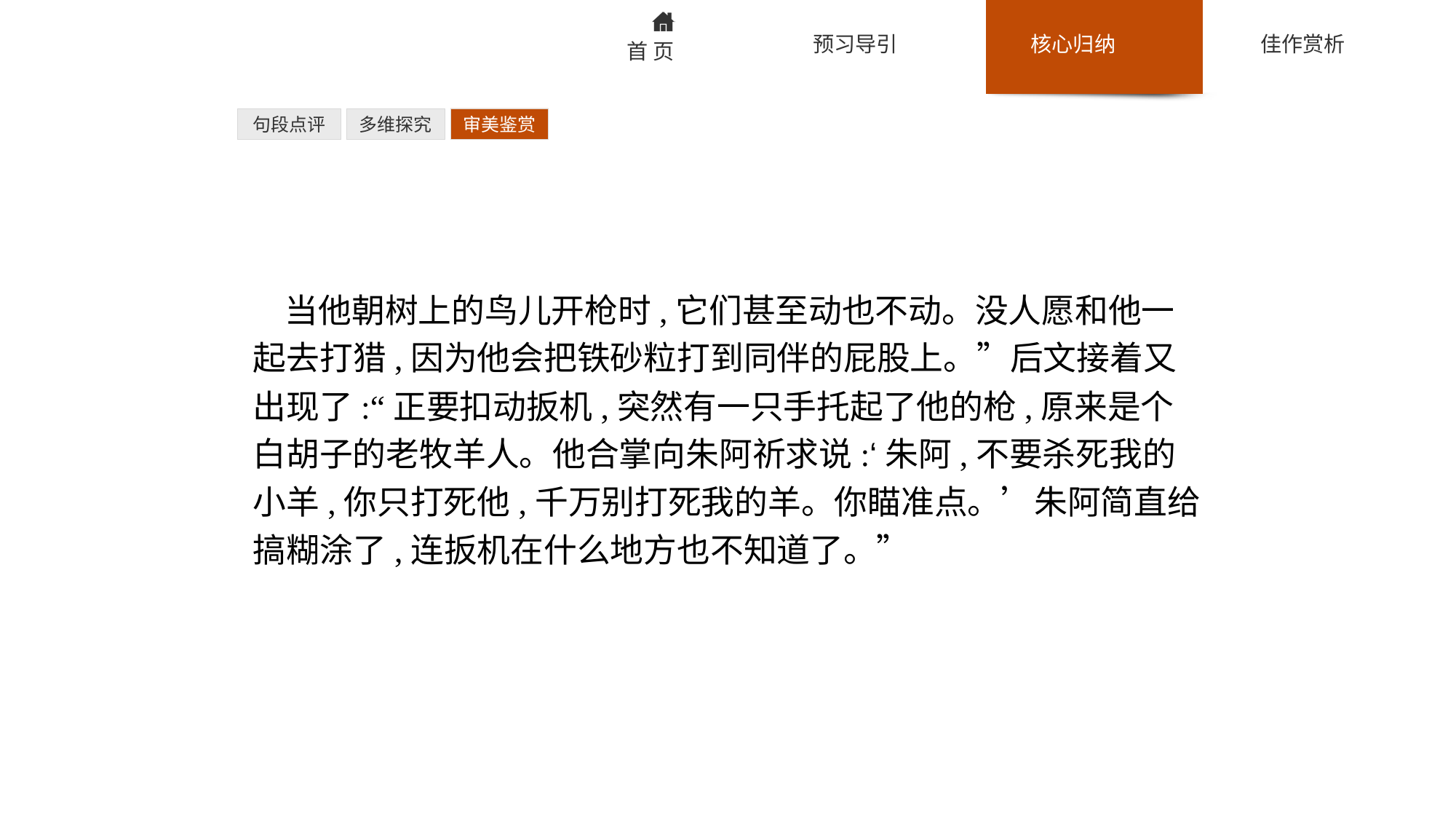

句段点评
多维探究
审美鉴赏
当他朝树上的鸟儿开枪时,它们甚至动也不动。没人愿和他一起去打猎,因为他会把铁砂粒打到同伴的屁股上。”后文接着又出现了:“正要扣动扳机,突然有一只手托起了他的枪,原来是个白胡子的老牧羊人。他合掌向朱阿祈求说:‘朱阿,不要杀死我的小羊,你只打死他,千万别打死我的羊。你瞄准点。’朱阿简直给搞糊涂了,连扳机在什么地方也不知道了。”